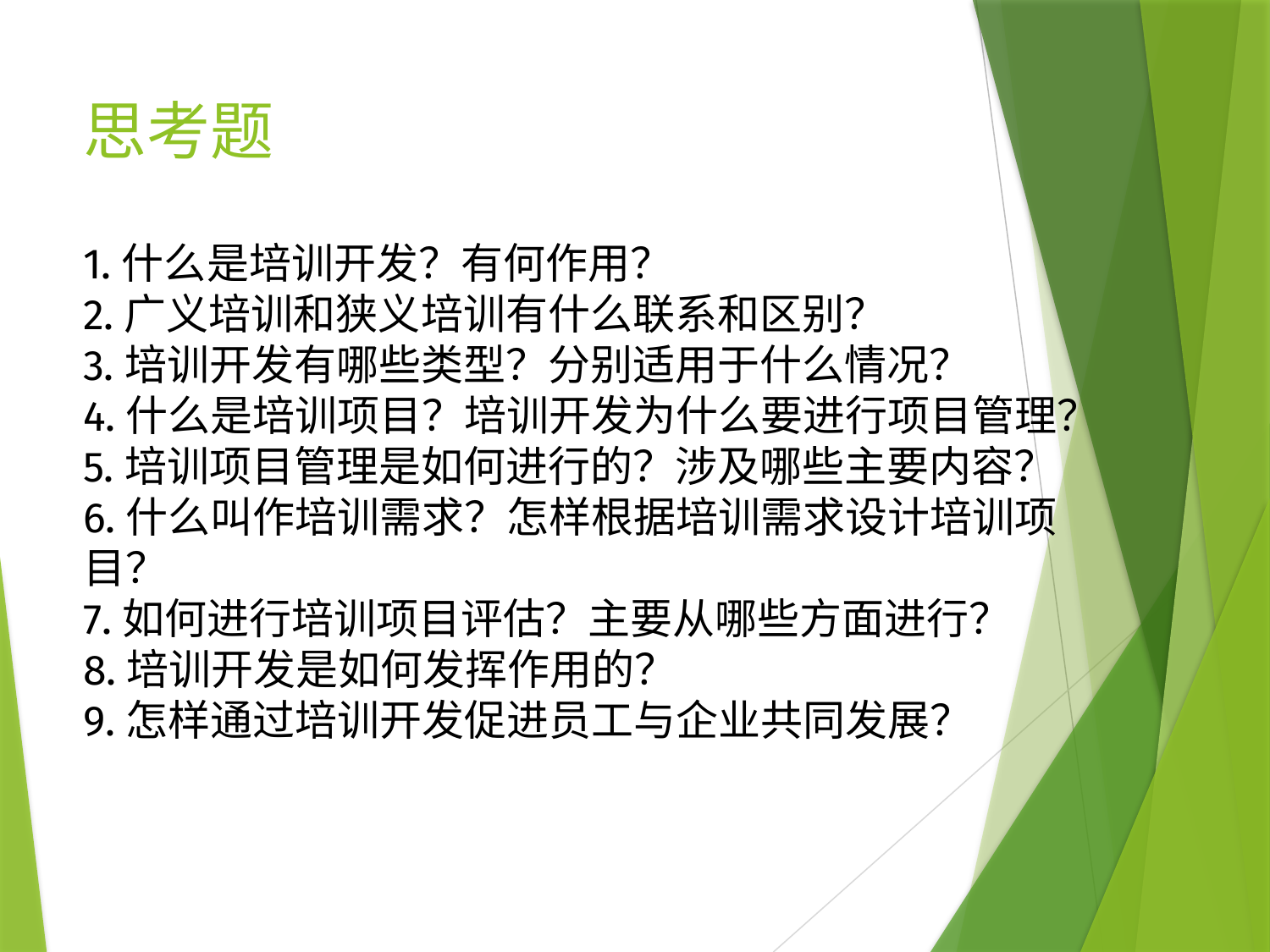

# 思考题
1.什么是培训开发？有何作用？
2.广义培训和狭义培训有什么联系和区别？
3.培训开发有哪些类型？分别适用于什么情况？
4.什么是培训项目？培训开发为什么要进行项目管理？
5.培训项目管理是如何进行的？涉及哪些主要内容？
6.什么叫作培训需求？怎样根据培训需求设计培训项目？
7.如何进行培训项目评估？主要从哪些方面进行？
8.培训开发是如何发挥作用的？
9.怎样通过培训开发促进员工与企业共同发展？